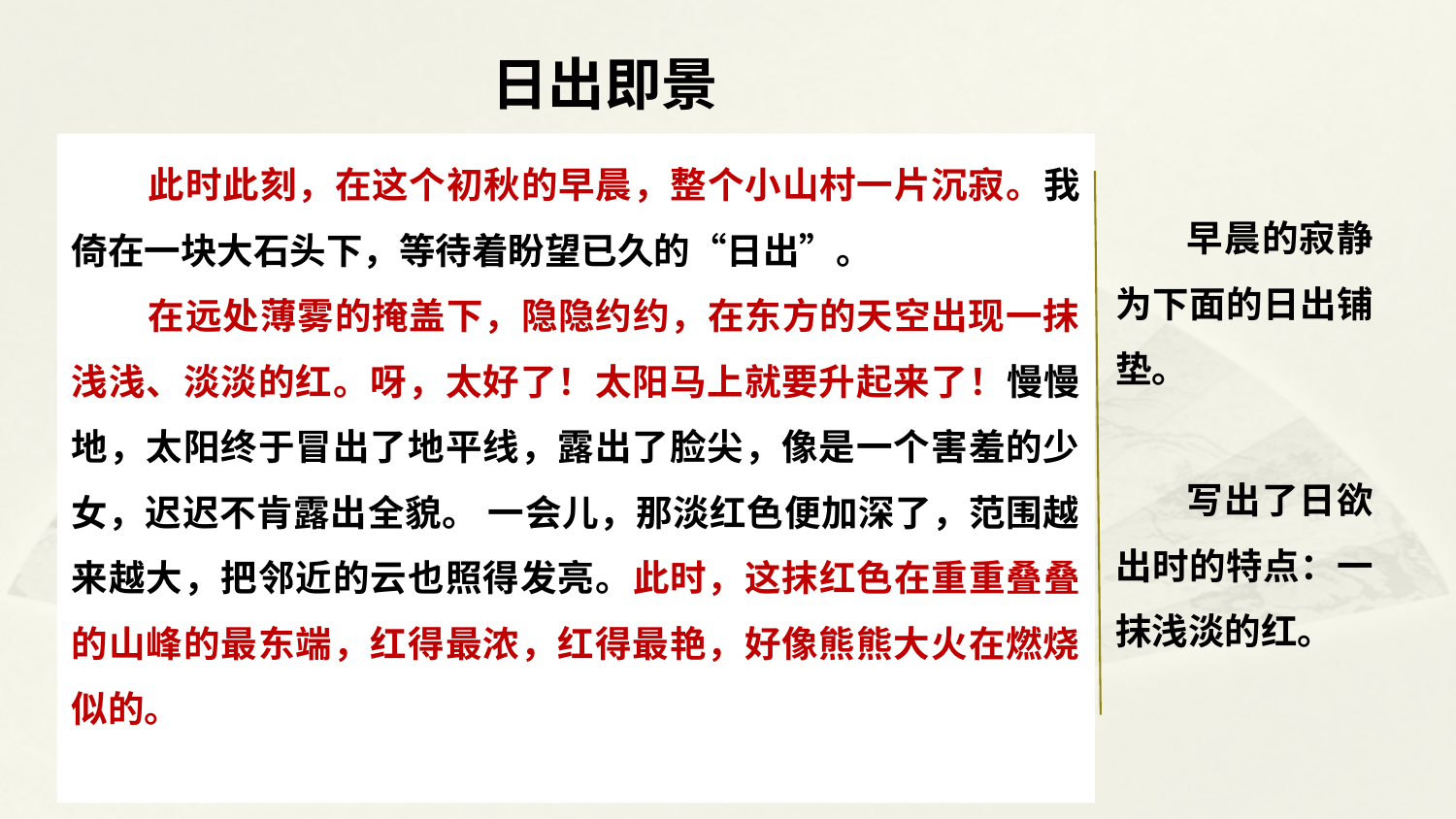

日出即景
  此时此刻，在这个初秋的早晨，整个小山村一片沉寂。我倚在一块大石头下，等待着盼望已久的“日出”。
  在远处薄雾的掩盖下，隐隐约约，在东方的天空出现一抹浅浅、淡淡的红。呀，太好了！太阳马上就要升起来了！慢慢地，太阳终于冒出了地平线，露出了脸尖，像是一个害羞的少女，迟迟不肯露出全貌。 一会儿，那淡红色便加深了，范围越来越大，把邻近的云也照得发亮。此时，这抹红色在重重叠叠的山峰的最东端，红得最浓，红得最艳，好像熊熊大火在燃烧似的。

  早晨的寂静为下面的日出铺垫。

  写出了日欲出时的特点：一抹浅淡的红。